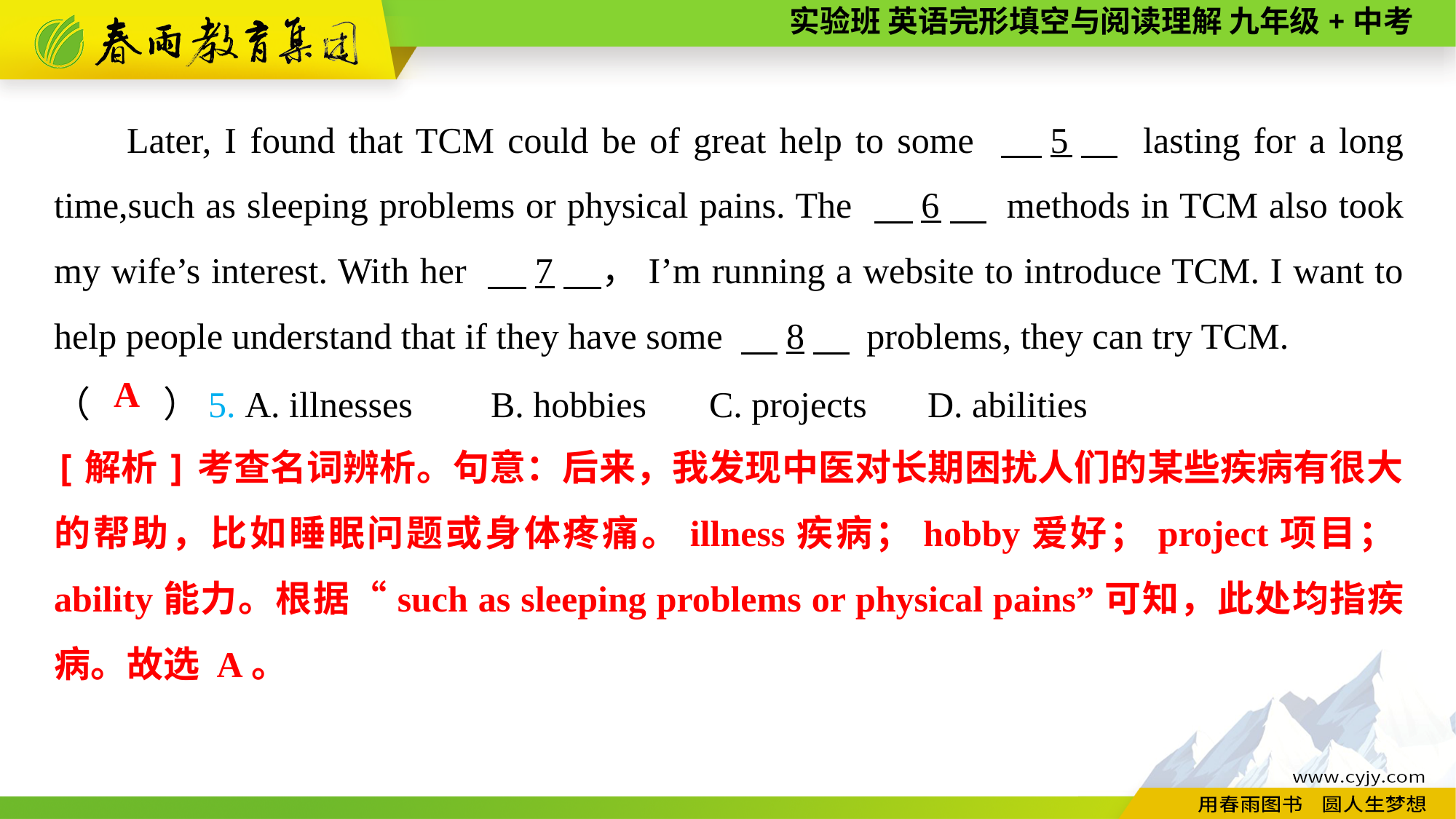

Later, I found that TCM could be of great help to some 　5　 lasting for a long time,such as sleeping problems or physical pains. The 　6　 methods in TCM also took my wife’s interest. With her 　7　，I’m running a website to introduce TCM. I want to help people understand that if they have some 　8　 problems, they can try TCM.
（　　）5. A. illnesses	B. hobbies	C. projects	D. abilities
A
[解析]考查名词辨析。句意：后来，我发现中医对长期困扰人们的某些疾病有很大的帮助，比如睡眠问题或身体疼痛。illness疾病；hobby爱好；project项目；ability能力。根据“such as sleeping problems or physical pains”可知，此处均指疾病。故选 A。